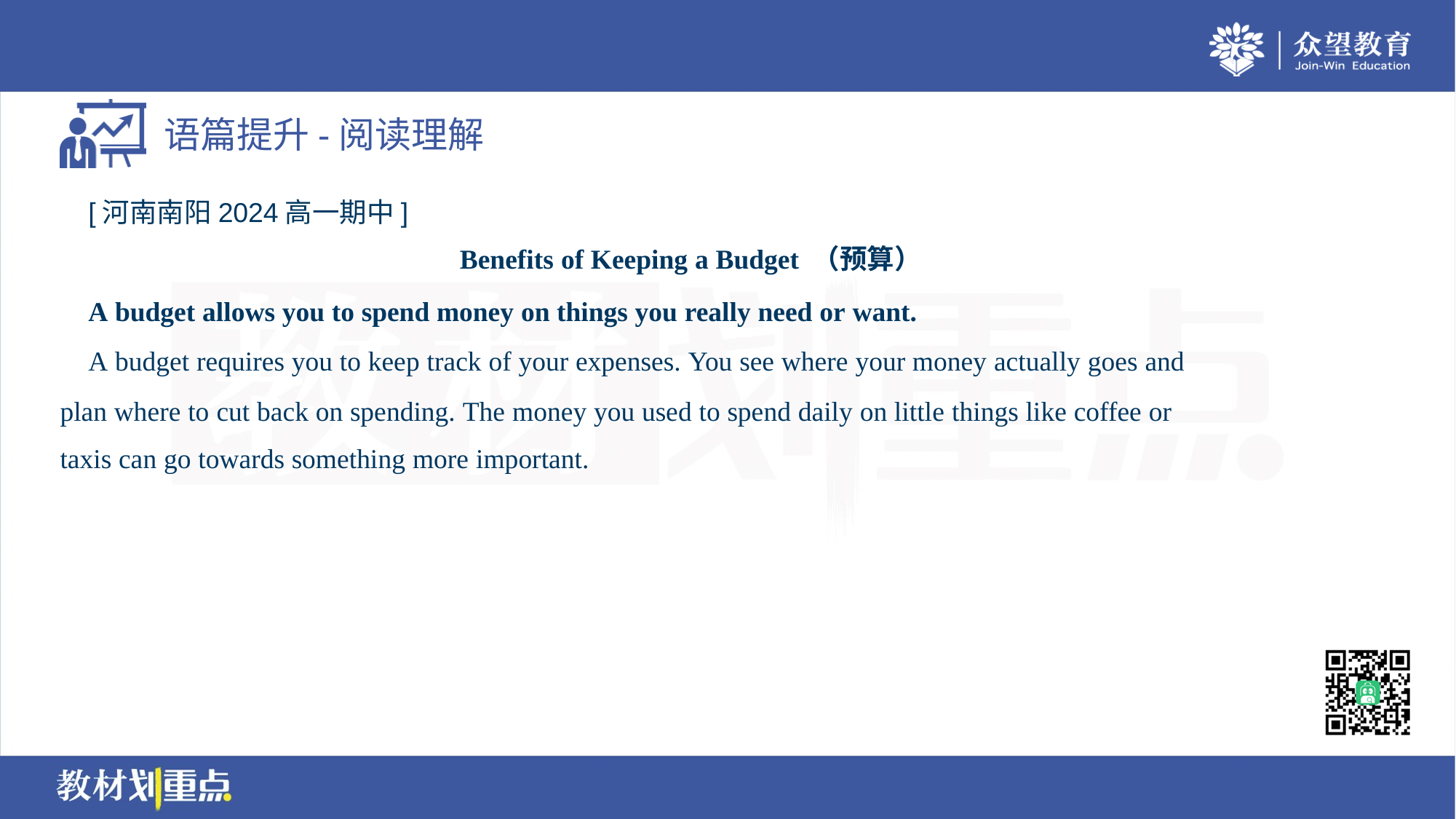

[河南南阳2024高一期中]
Benefits of Keeping a Budget （预算）
    A budget allows you to spend money on things you really need or want.
    A budget requires you to keep track of your expenses. You see where your money actually goes and
plan where to cut back on spending. The money you used to spend daily on little things like coffee or
taxis can go towards something more important.